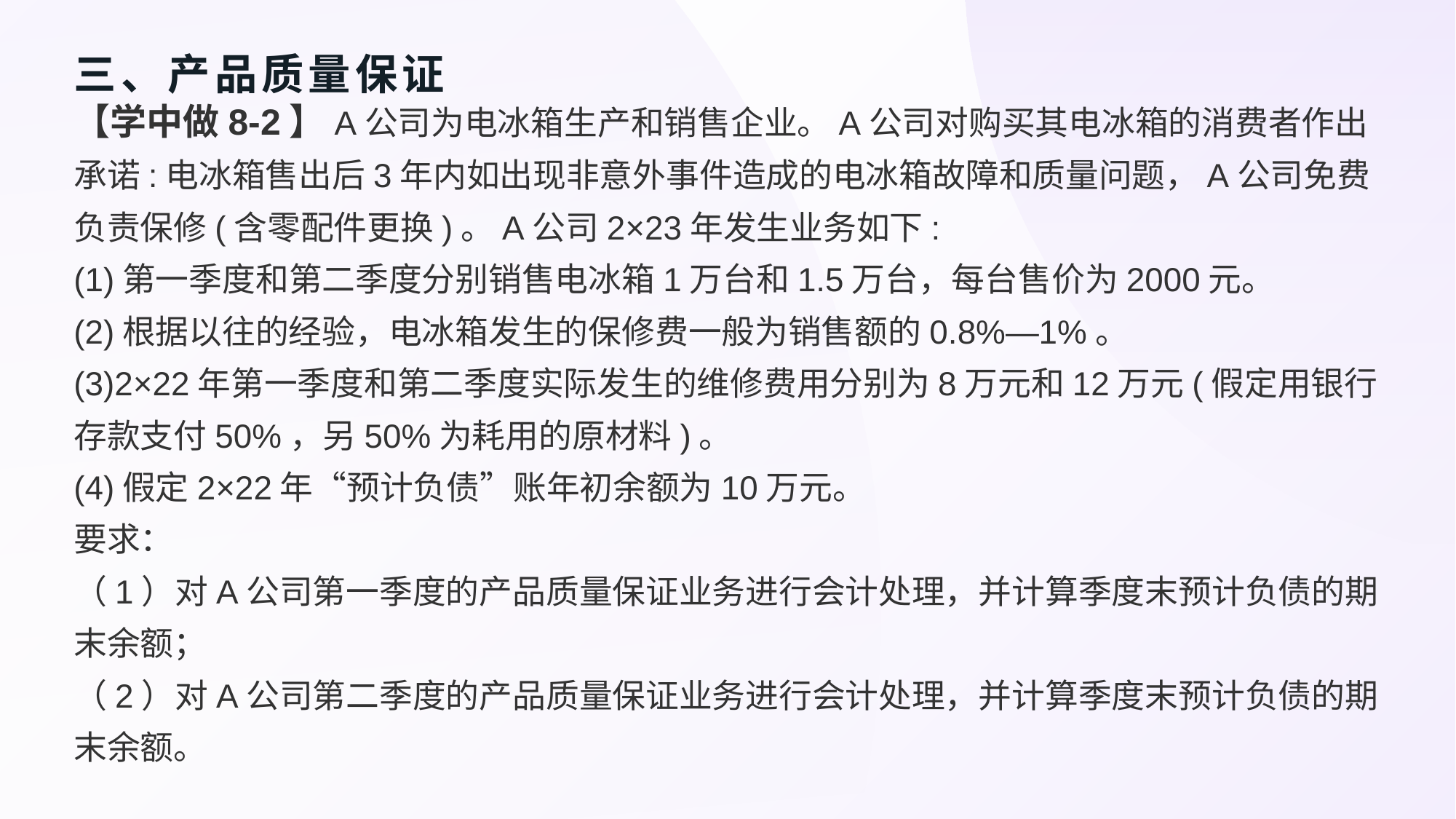

# 三、产品质量保证
【学中做8-2】A公司为电冰箱生产和销售企业。A公司对购买其电冰箱的消费者作出承诺:电冰箱售出后3年内如出现非意外事件造成的电冰箱故障和质量问题，A公司免费负责保修(含零配件更换)。A公司2×23年发生业务如下:
(1)第一季度和第二季度分别销售电冰箱1万台和1.5万台，每台售价为2000元。
(2)根据以往的经验，电冰箱发生的保修费一般为销售额的0.8%—1%。
(3)2×22年第一季度和第二季度实际发生的维修费用分别为8万元和12万元(假定用银行存款支付50%，另50%为耗用的原材料)。
(4)假定2×22年“预计负债”账年初余额为10万元。
要求：
（1）对A公司第一季度的产品质量保证业务进行会计处理，并计算季度末预计负债的期末余额；
（2）对A公司第二季度的产品质量保证业务进行会计处理，并计算季度末预计负债的期末余额。